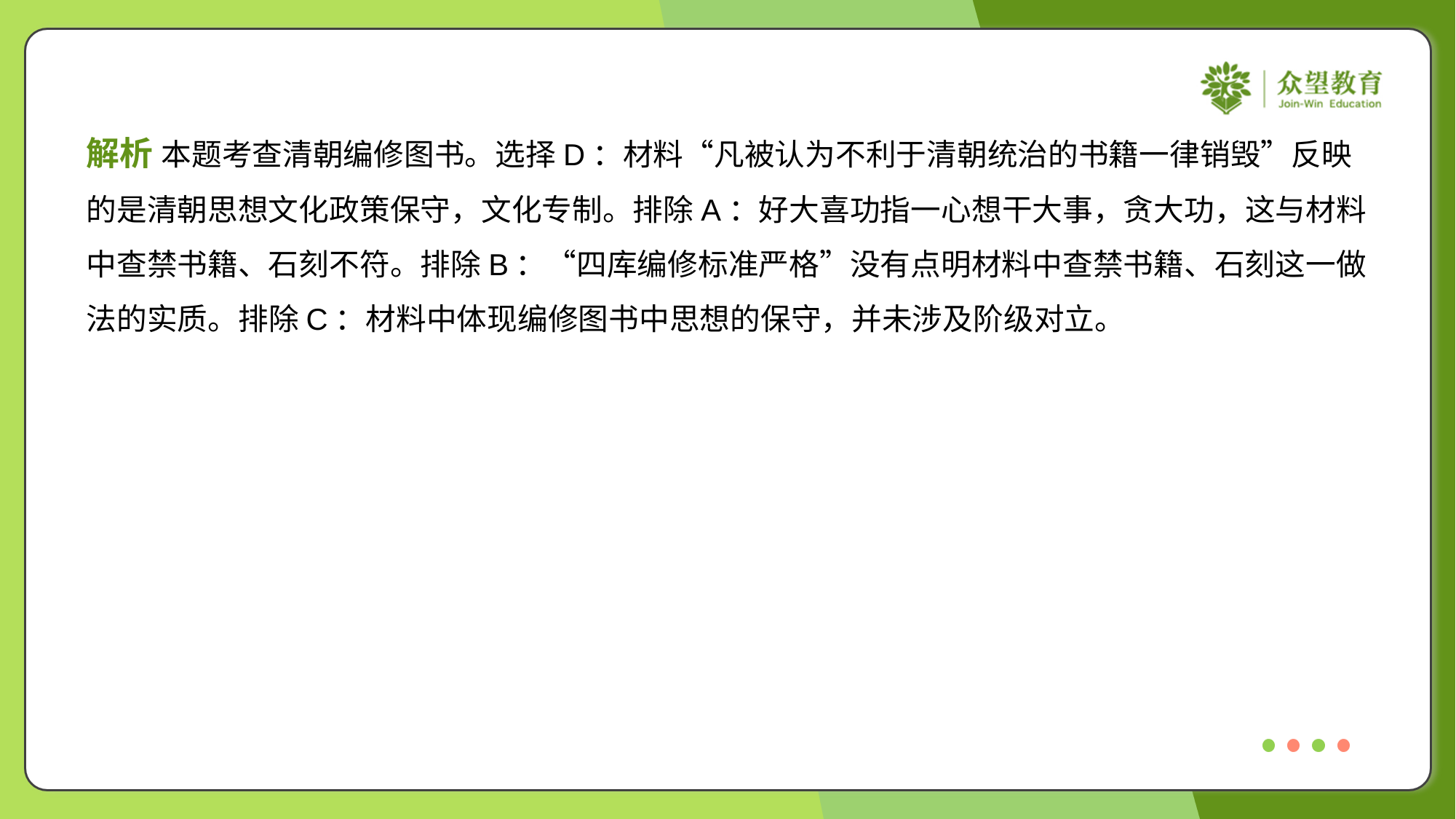

解析 本题考查清朝编修图书。选择D：材料“凡被认为不利于清朝统治的书籍一律销毁”反映
的是清朝思想文化政策保守，文化专制。排除A：好大喜功指一心想干大事，贪大功，这与材料
中查禁书籍、石刻不符。排除B：“四库编修标准严格”没有点明材料中查禁书籍、石刻这一做
法的实质。排除C：材料中体现编修图书中思想的保守，并未涉及阶级对立。